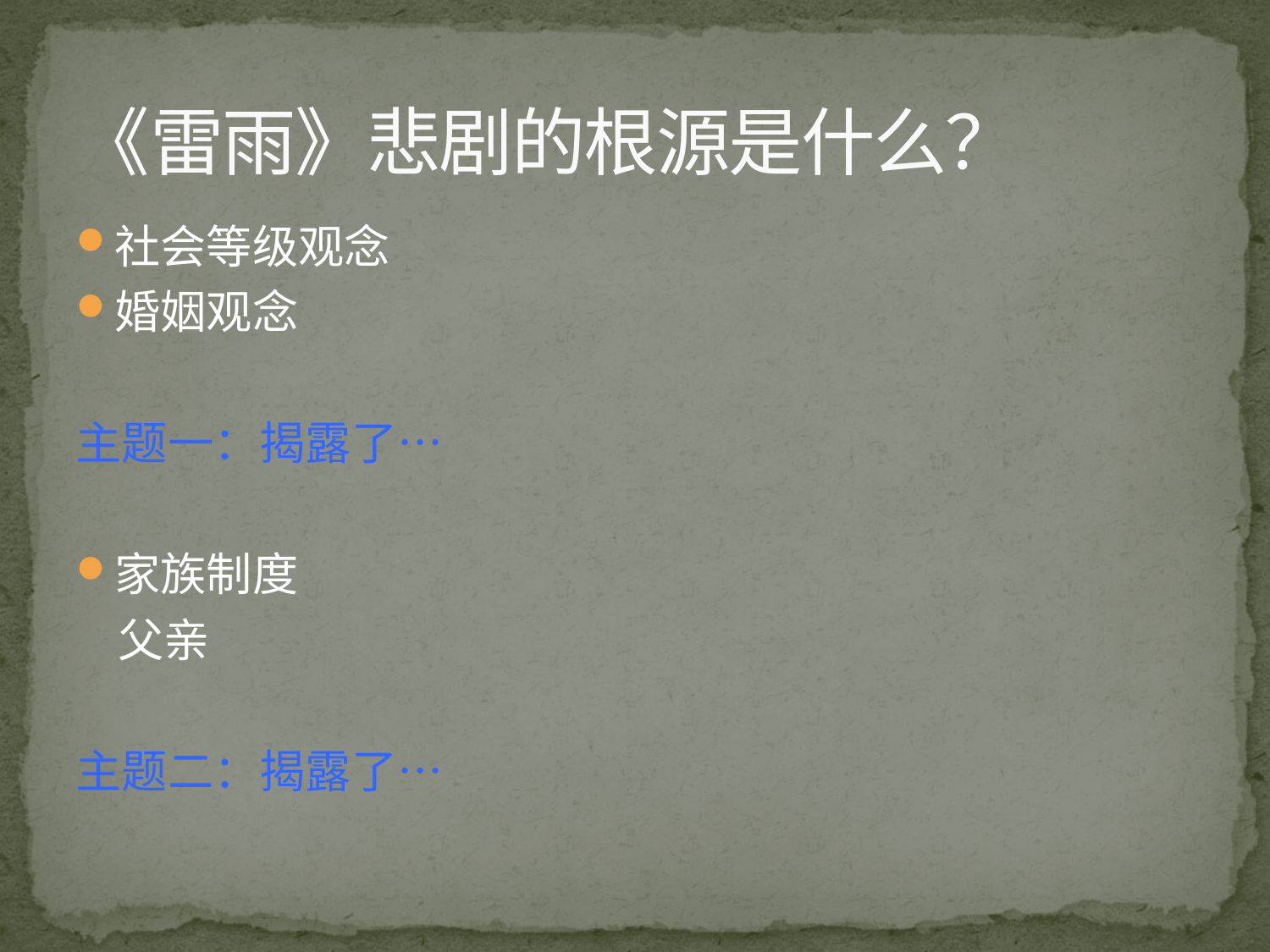

# 《雷雨》悲剧的根源是什么？
社会等级观念
婚姻观念

主题一：揭露了…

家族制度
   父亲

主题二：揭露了…